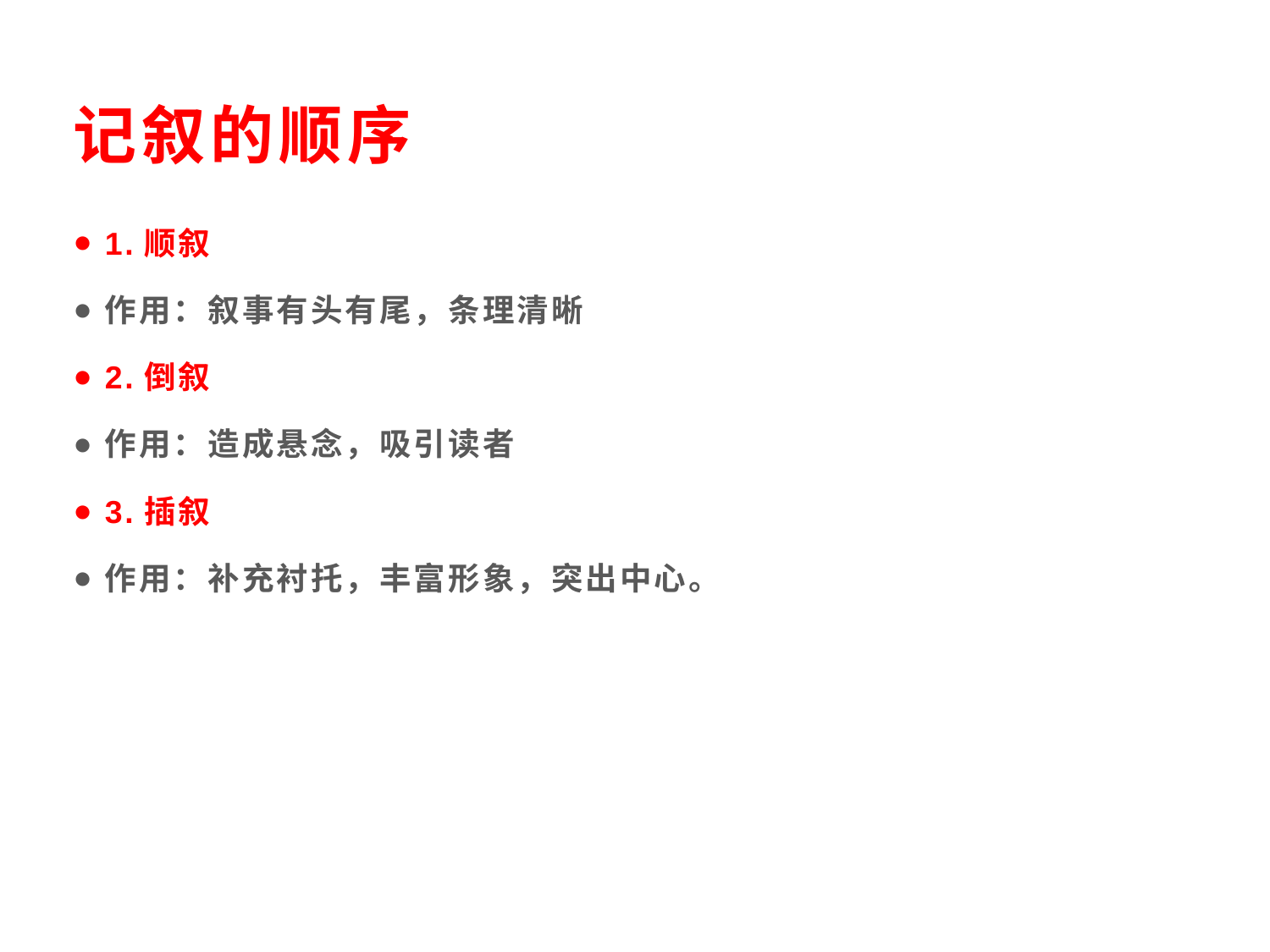

记叙的顺序
1.顺叙
作用：叙事有头有尾，条理清晰
2.倒叙
作用：造成悬念，吸引读者
3.插叙
作用：补充衬托，丰富形象，突出中心。
5